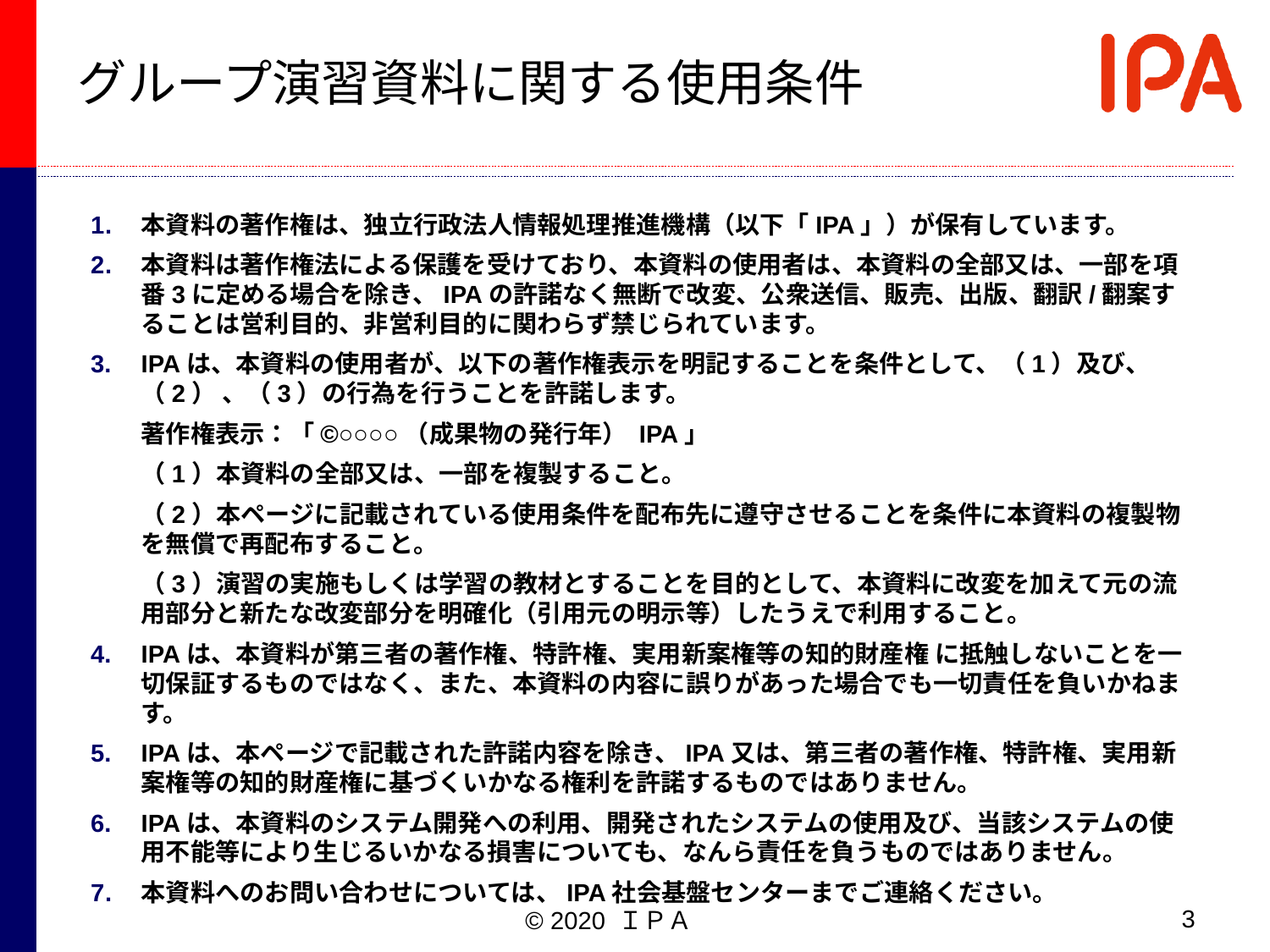

# グループ演習資料に関する使用条件
本資料の著作権は、独立行政法人情報処理推進機構（以下「IPA」）が保有しています。
本資料は著作権法による保護を受けており、本資料の使用者は、本資料の全部又は、一部を項番3に定める場合を除き、IPAの許諾なく無断で改変、公衆送信、販売、出版、翻訳/翻案することは営利目的、非営利目的に関わらず禁じられています。
IPAは、本資料の使用者が、以下の著作権表示を明記することを条件として、（1）及び、（2） 、（3）の行為を行うことを許諾します。
著作権表示：「©○○○○（成果物の発行年） IPA」
（1）本資料の全部又は、一部を複製すること。
（2）本ページに記載されている使用条件を配布先に遵守させることを条件に本資料の複製物を無償で再配布すること。
（3）演習の実施もしくは学習の教材とすることを目的として、本資料に改変を加えて元の流用部分と新たな改変部分を明確化（引用元の明示等）したうえで利用すること。
IPAは、本資料が第三者の著作権、特許権、実用新案権等の知的財産権 に抵触しないことを一切保証するものではなく、また、本資料の内容に誤りがあった場合でも一切責任を負いかねます。
IPAは、本ページで記載された許諾内容を除き、IPA又は、第三者の著作権、特許権、実用新案権等の知的財産権に基づくいかなる権利を許諾するものではありません。
IPAは、本資料のシステム開発への利用、開発されたシステムの使用及び、当該システムの使用不能等により生じるいかなる損害についても、なんら責任を負うものではありません。
本資料へのお問い合わせについては、IPA社会基盤センターまでご連絡ください。

3
© 2020 ＩＰＡ